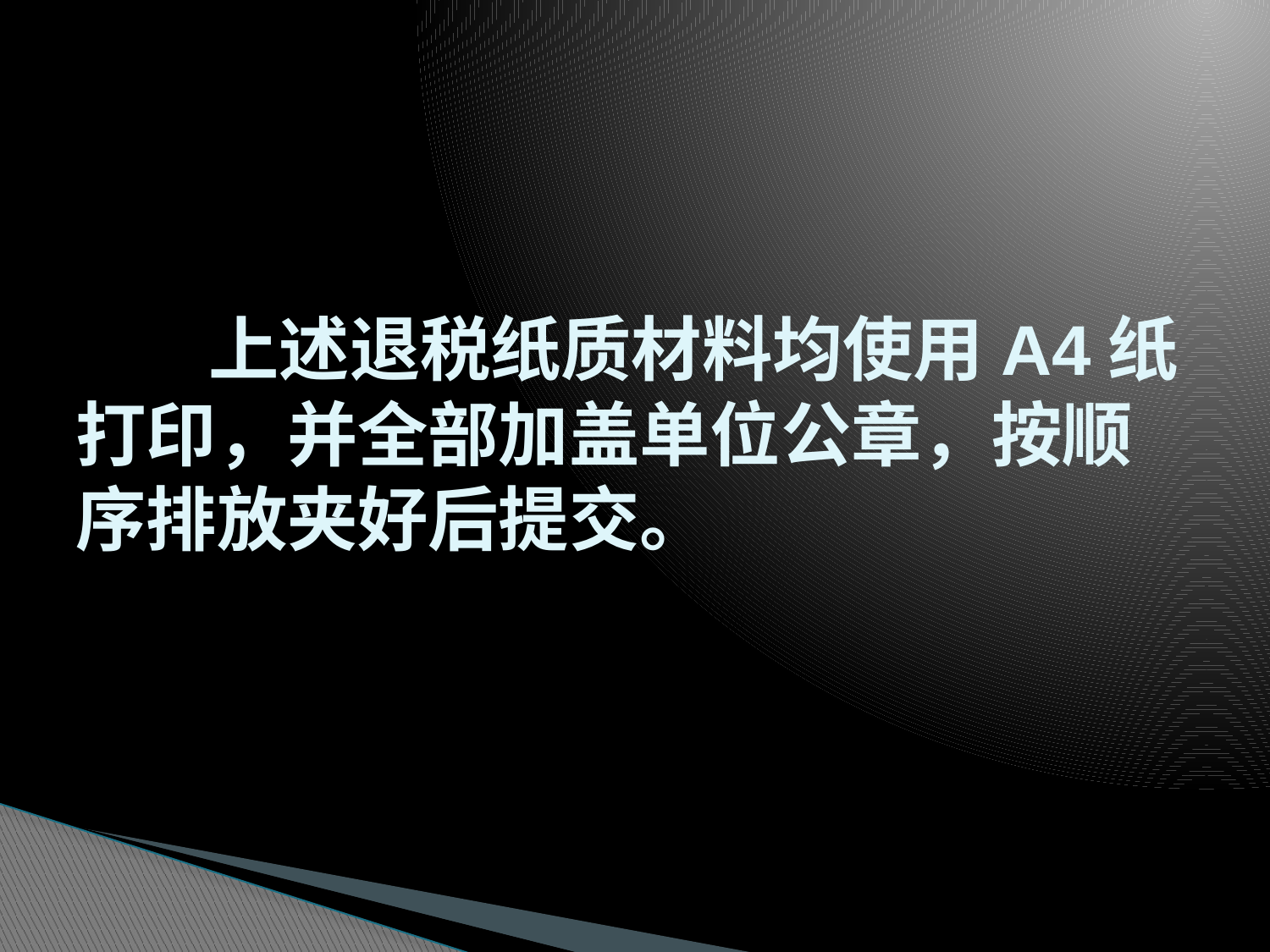

# 上述退税纸质材料均使用A4纸 打印，并全部加盖单位公章，按顺 序排放夹好后提交。